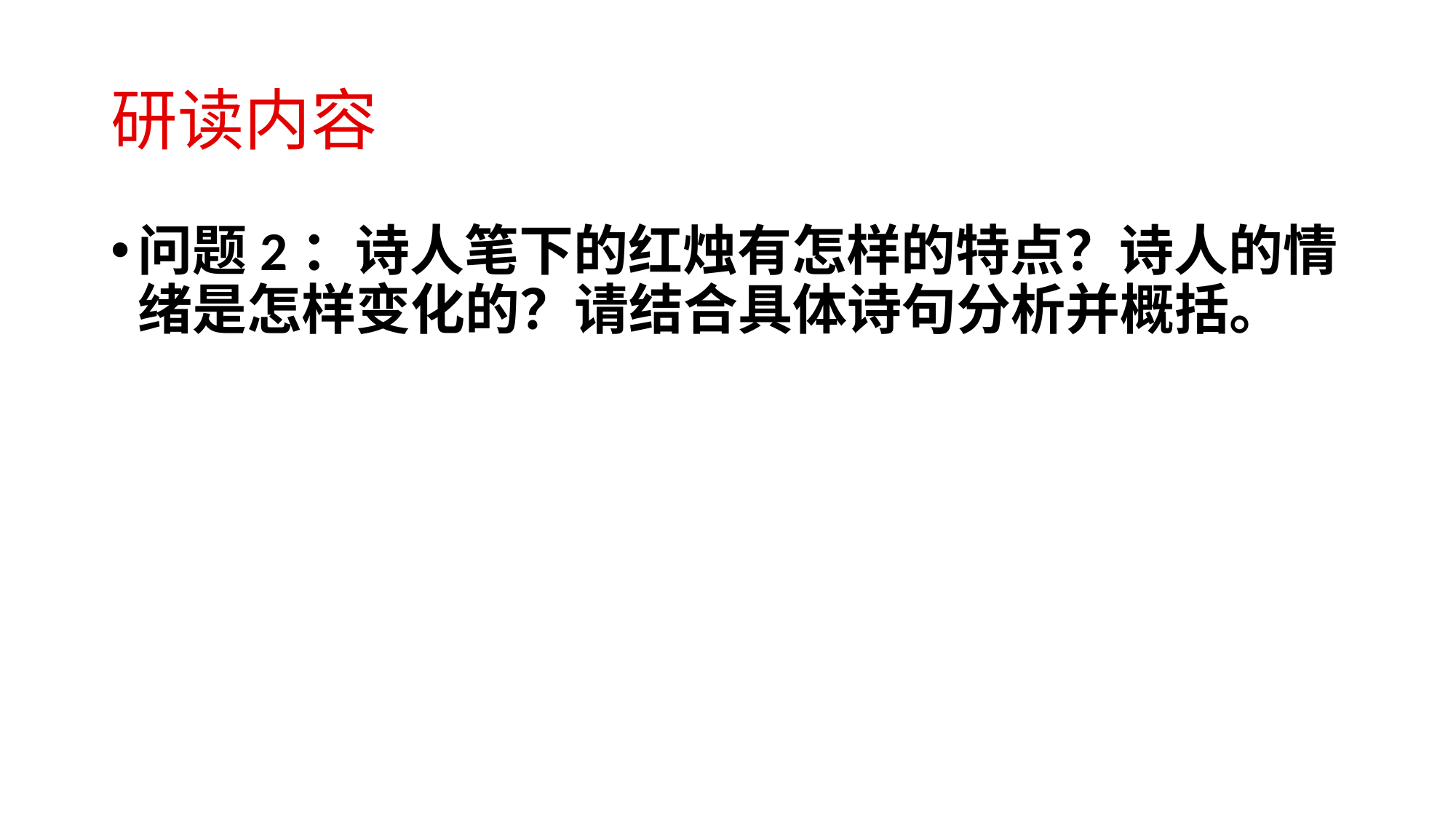

# 研读内容
问题2：诗人笔下的红烛有怎样的特点？诗人的情绪是怎样变化的？请结合具体诗句分析并概括。